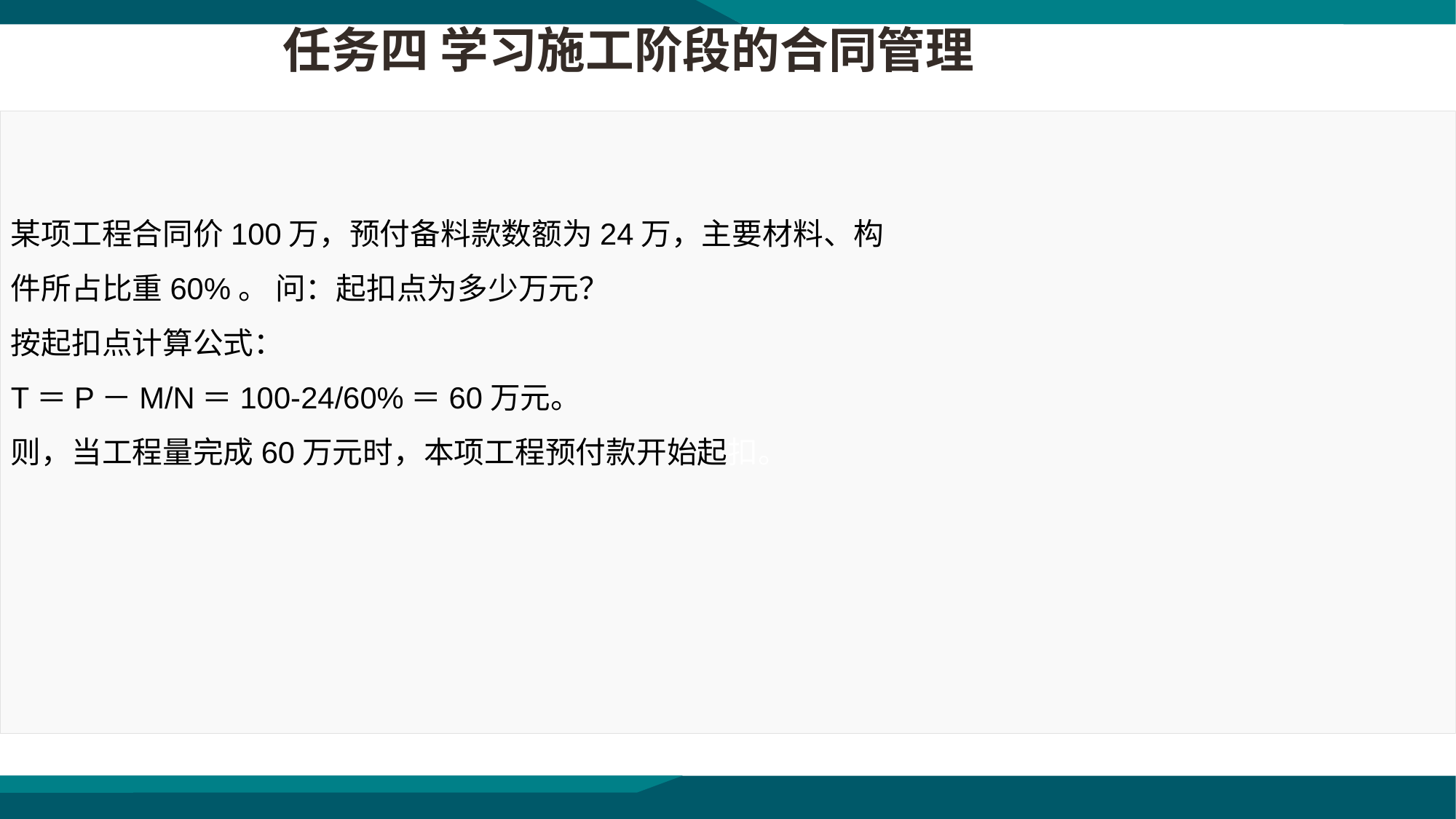

任务四 学习施工阶段的合同管理
【应用案例】
某项工程合同价100万，预付备料款数额为24万，主要材料、构件所占比重60%。 问：起扣点为多少万元？
按起扣点计算公式：
T＝P－M/N＝100-24/60%＝60万元。
则，当工程量完成60万元时，本项工程预付款开始起扣。